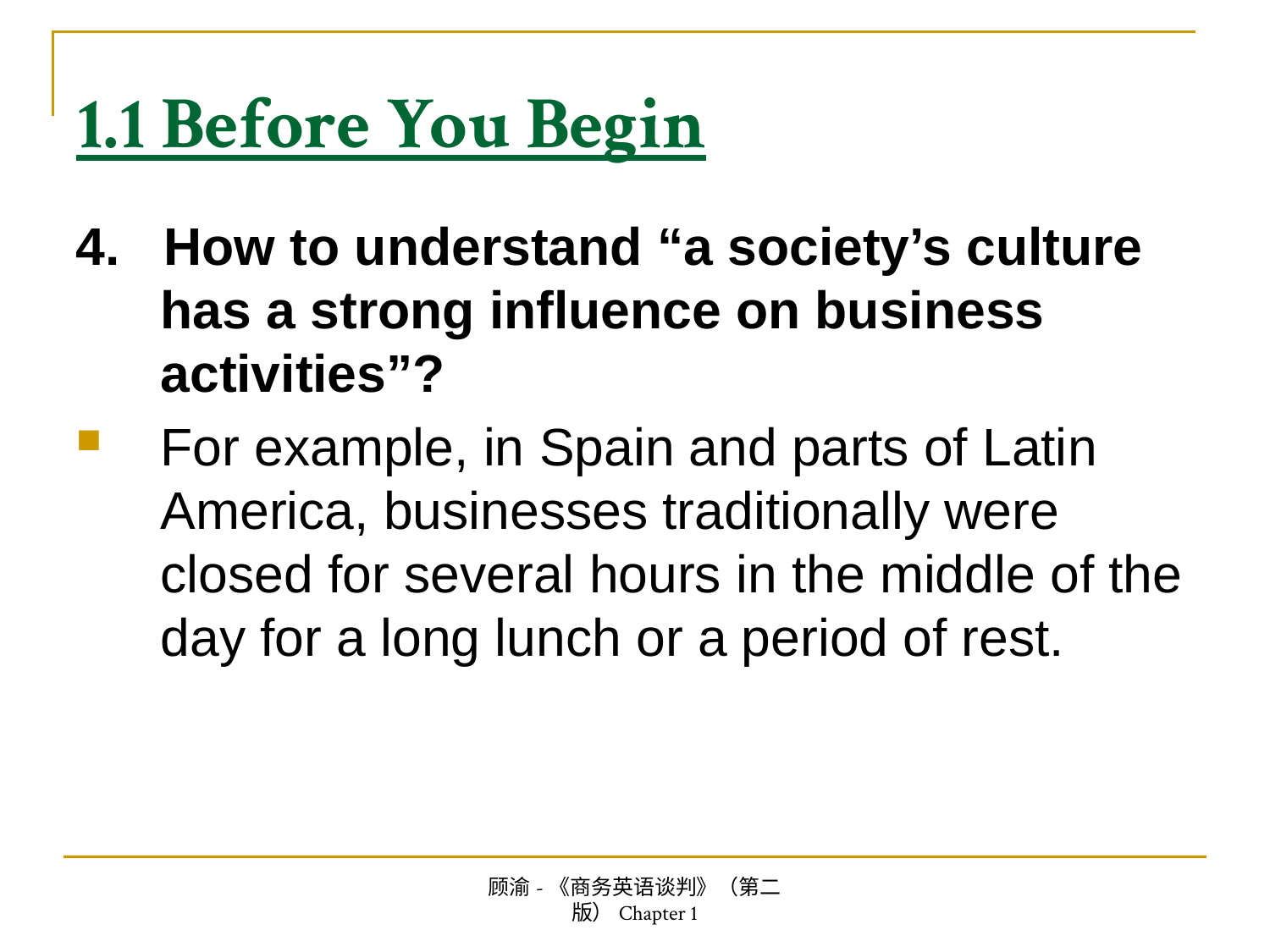

# 1.1 Before You Begin
4.   How to understand “a society’s culture has a strong influence on business activities”?
For example, in Spain and parts of Latin America, businesses traditionally were closed for several hours in the middle of the day for a long lunch or a period of rest.

8
顾渝-《商务英语谈判》（第二版）Chapter 1